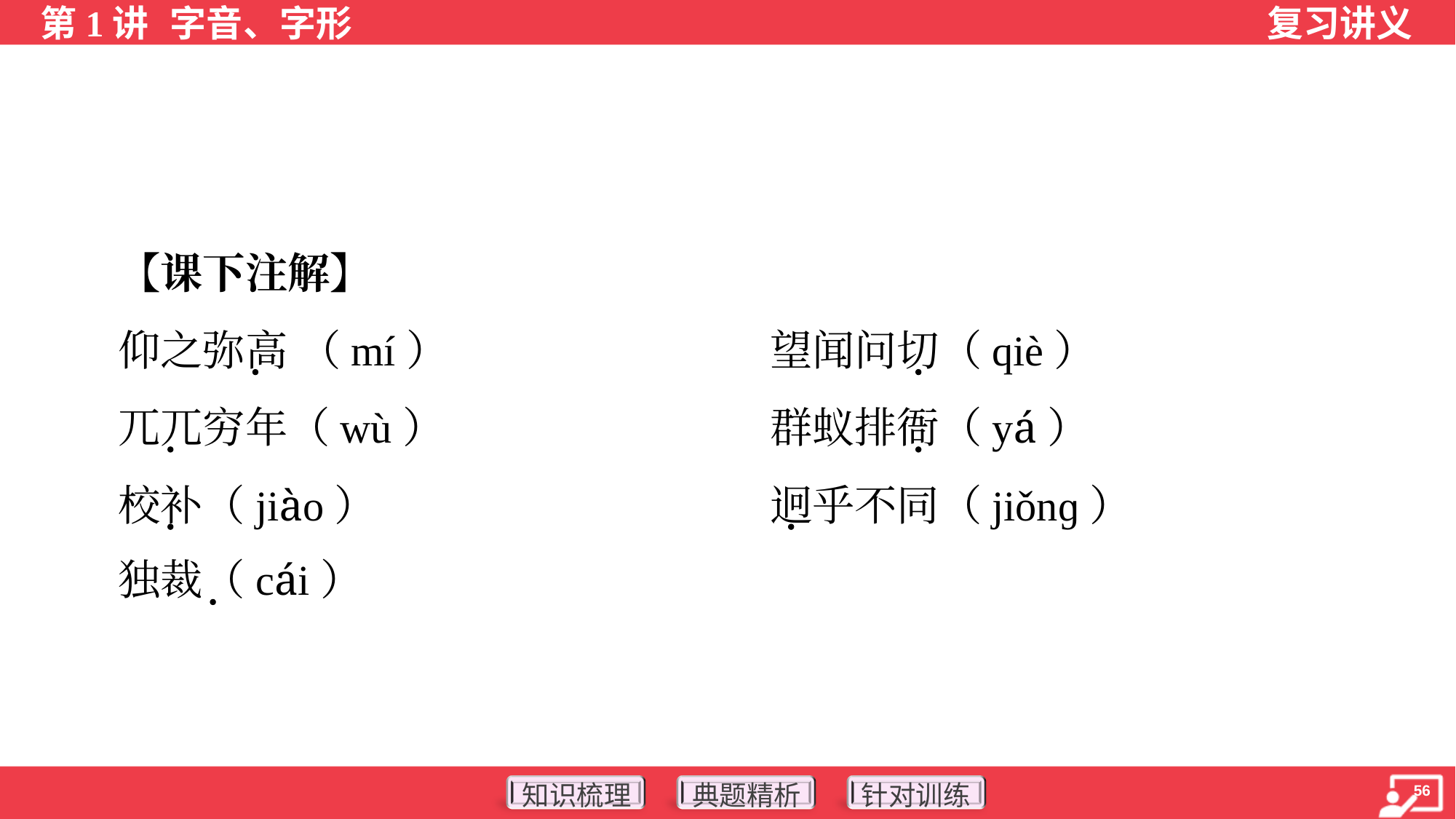

【课下注解】
    仰之弥高 （mí）	望闻问切（qiè）
    兀兀穷年（wù）	群蚁排衙（yá）
    校补（jiào）	迥乎不同（jiǒnɡ）
    独裁（cái）